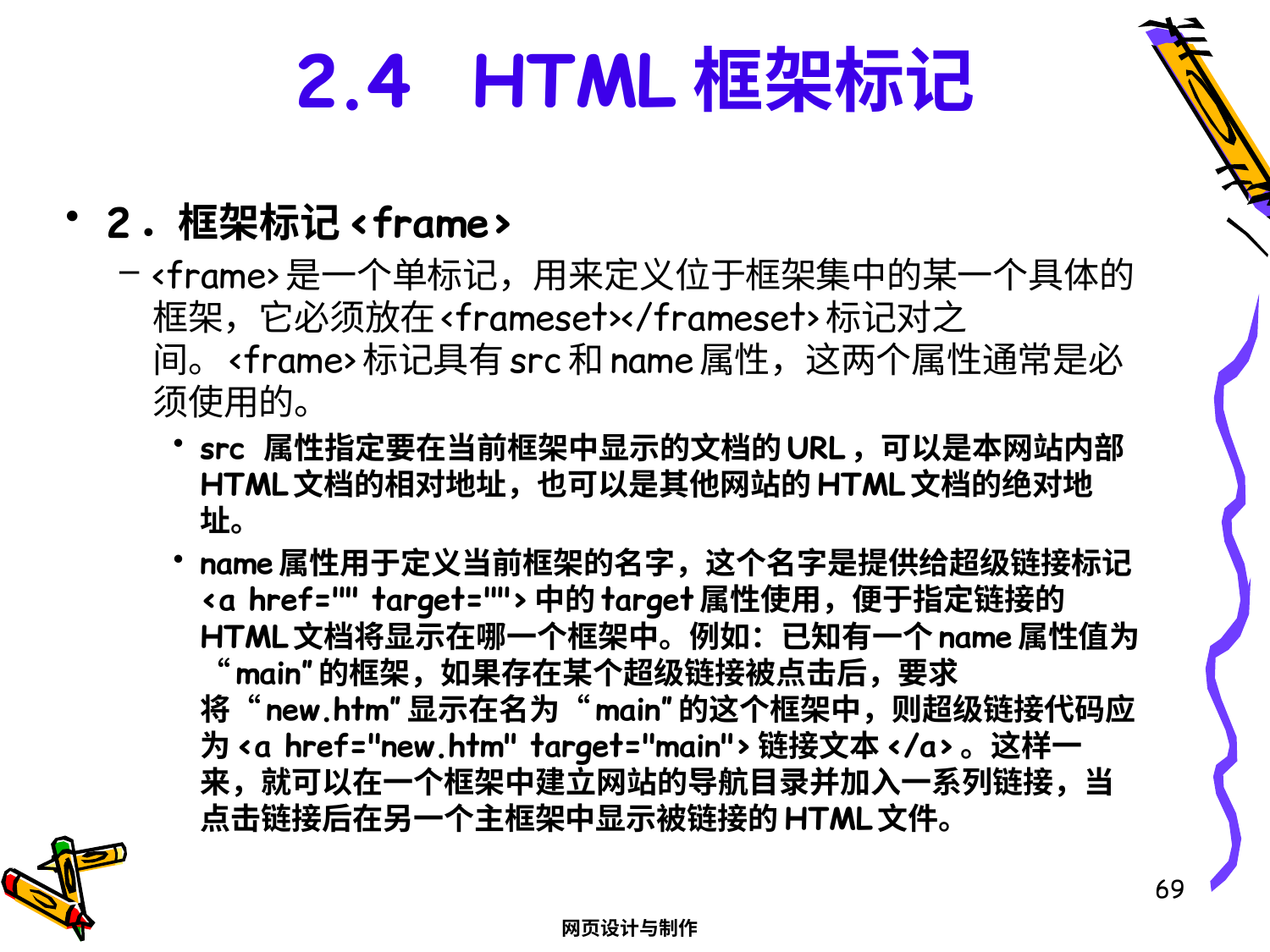

# 2.4  HTML框架标记
2．框架标记<frame>
<frame>是一个单标记，用来定义位于框架集中的某一个具体的框架，它必须放在<frameset></frameset>标记对之间。<frame>标记具有src和name属性，这两个属性通常是必须使用的。
src 属性指定要在当前框架中显示的文档的URL，可以是本网站内部HTML文档的相对地址，也可以是其他网站的HTML文档的绝对地址。
name属性用于定义当前框架的名字，这个名字是提供给超级链接标记<a href="" target="">中的target属性使用，便于指定链接的HTML文档将显示在哪一个框架中。例如：已知有一个name属性值为“main”的框架，如果存在某个超级链接被点击后，要求将“new.htm”显示在名为“main”的这个框架中，则超级链接代码应为<a href="new.htm" target="main">链接文本</a>。这样一来，就可以在一个框架中建立网站的导航目录并加入一系列链接，当点击链接后在另一个主框架中显示被链接的HTML文件。
69
网页设计与制作